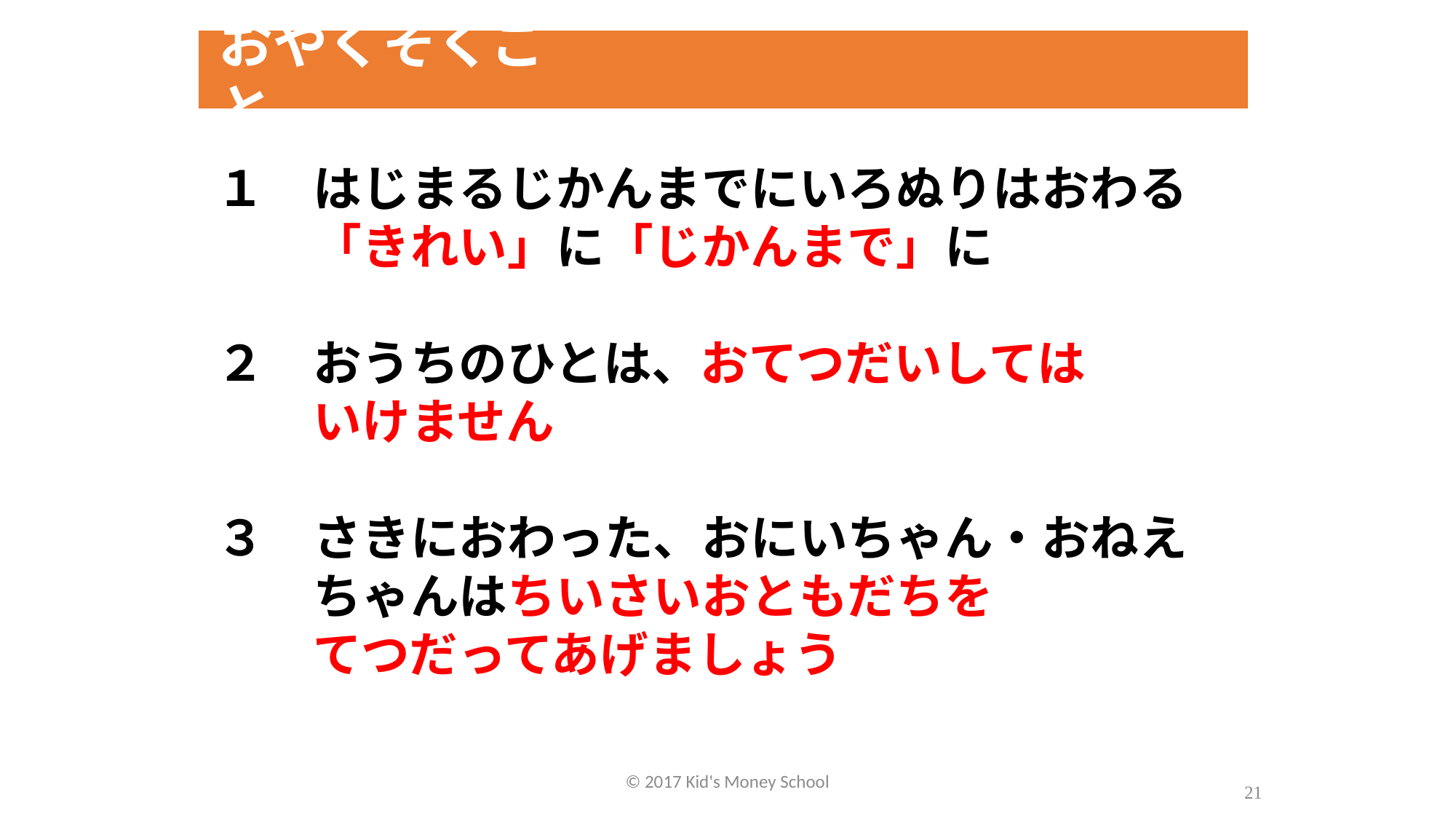

おやくそくごと

１　はじまるじかんまでにいろぬりはおわる
　　「きれい」に「じかんまで」に

２　おうちのひとは、おてつだいしては
　　いけません

３　さきにおわった、おにいちゃん・おねえ
　　ちゃんはちいさいおともだちを
　　てつだってあげましょう
© 2017 Kid's Money School
21